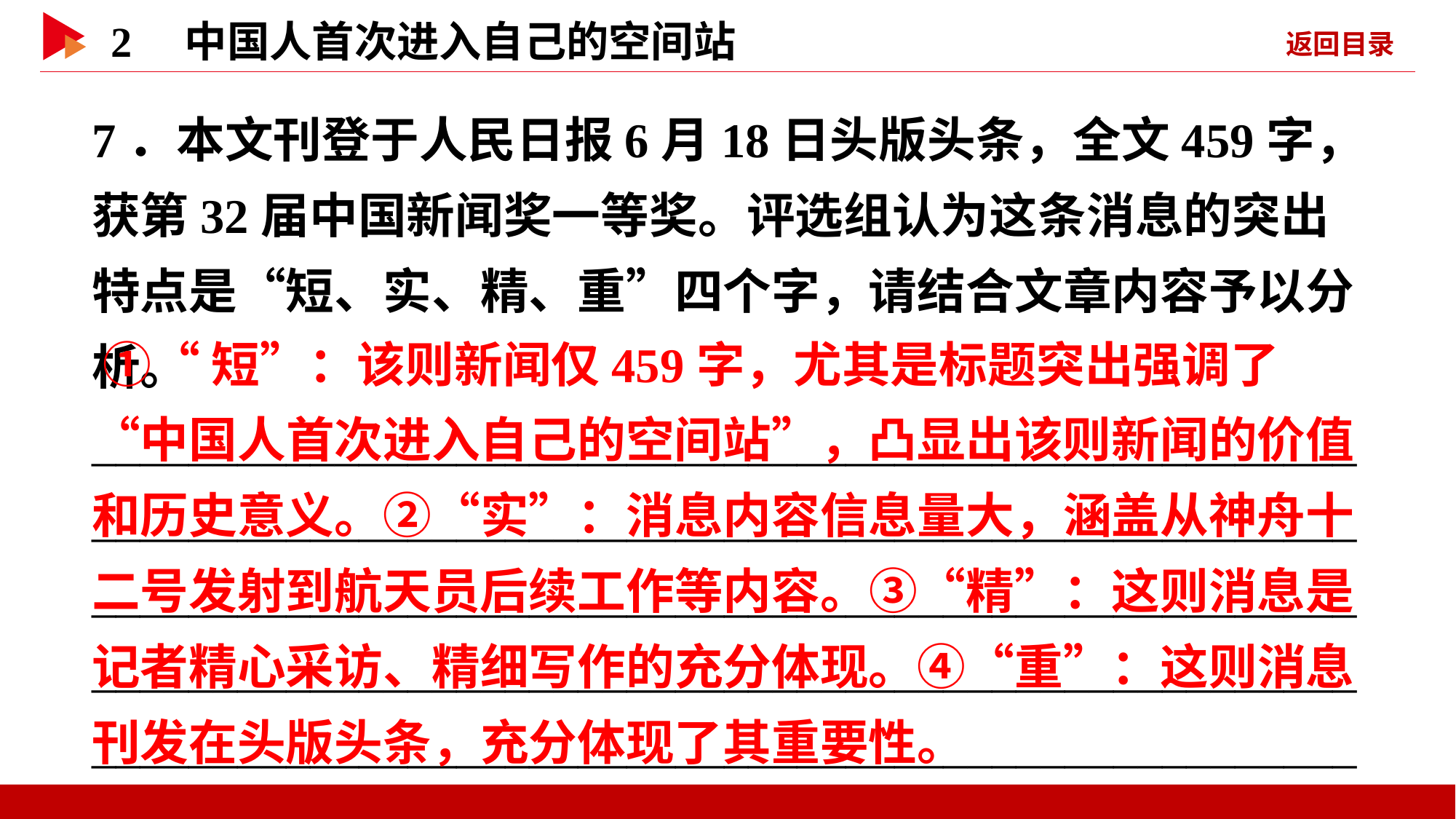

7．本文刊登于人民日报6月18日头版头条，全文459字，获第32届中国新闻奖一等奖。评选组认为这条消息的突出特点是“短、实、精、重”四个字，请结合文章内容予以分析。
________________________________________________________________________________________________________________________________________________________________________________________________________________________________________________________________________________________________________________________
 ①“短”：该则新闻仅459字，尤其是标题突出强调了“中国人首次进入自己的空间站”，凸显出该则新闻的价值和历史意义。②“实”：消息内容信息量大，涵盖从神舟十二号发射到航天员后续工作等内容。③“精”：这则消息是记者精心采访、精细写作的充分体现。④“重”：这则消息刊发在头版头条，充分体现了其重要性。